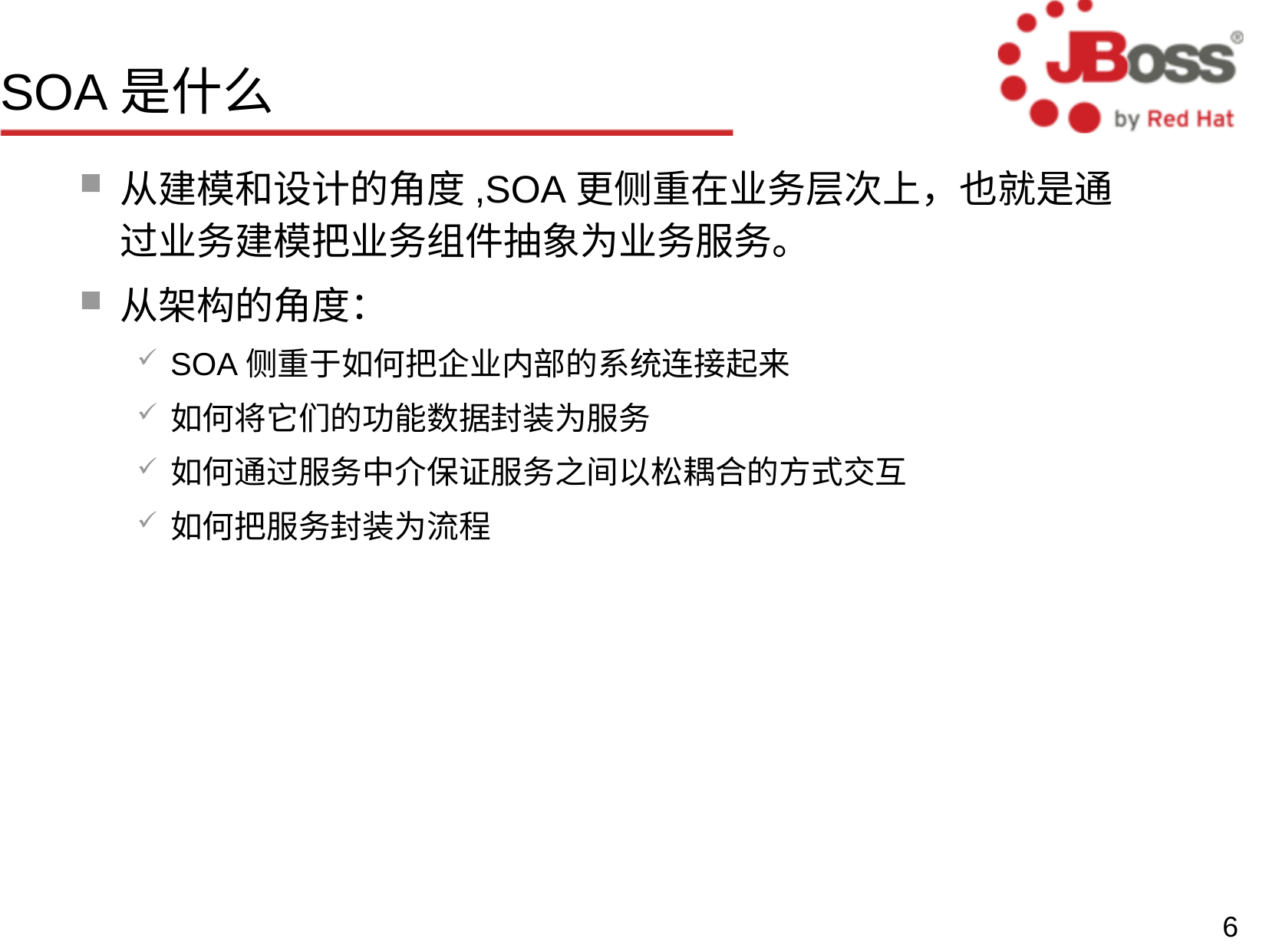

# SOA是什么
从建模和设计的角度,SOA更侧重在业务层次上，也就是通过业务建模把业务组件抽象为业务服务。
从架构的角度：
SOA侧重于如何把企业内部的系统连接起来
如何将它们的功能数据封装为服务
如何通过服务中介保证服务之间以松耦合的方式交互
如何把服务封装为流程